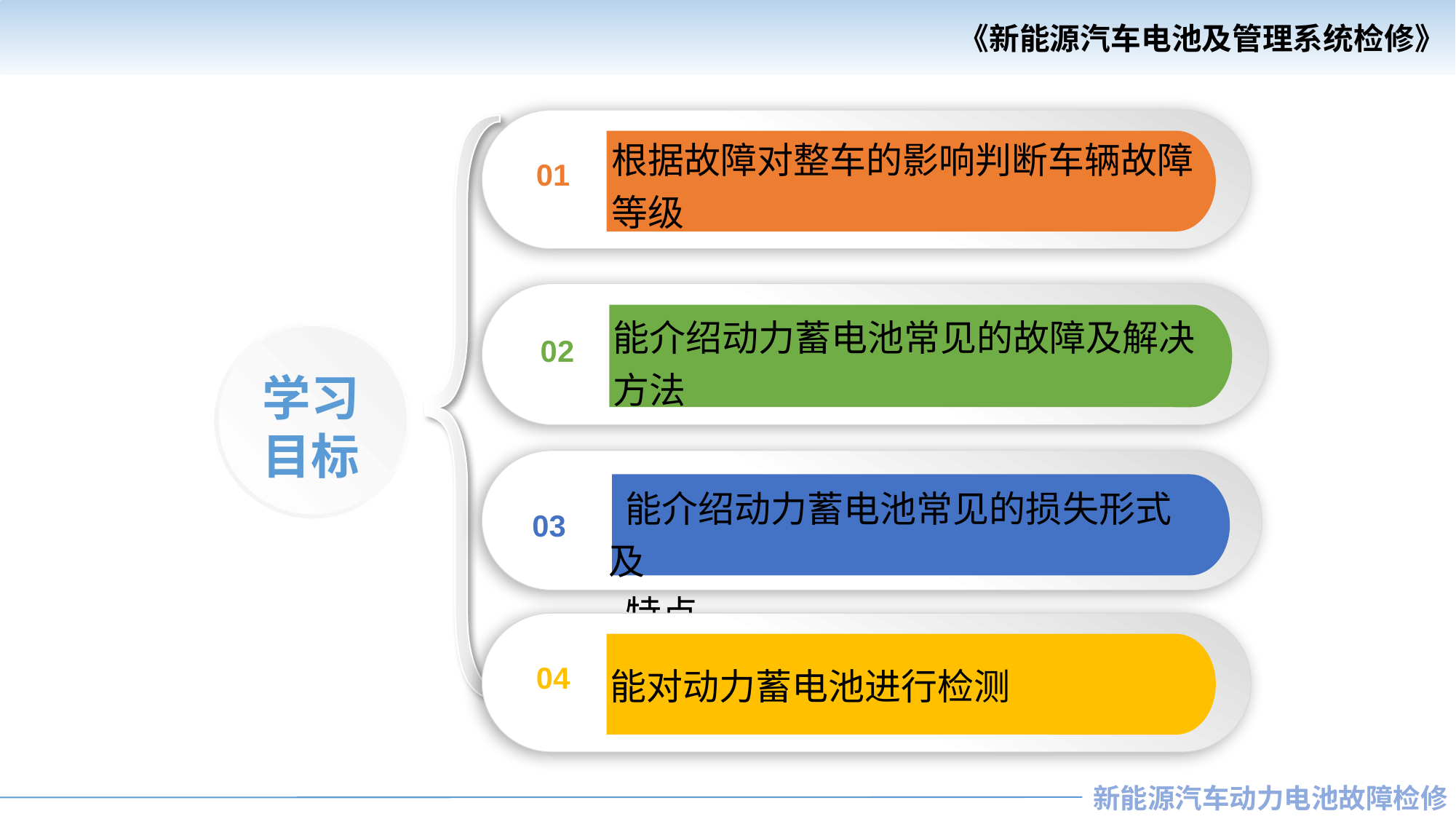

01
根据故障对整车的影响判断车辆故障等级

02
能介绍动力蓄电池常见的故障及解决方法

学习
目标

03
 能介绍动力蓄电池常见的损失形式及
 特点

04
能对动力蓄电池进行检测